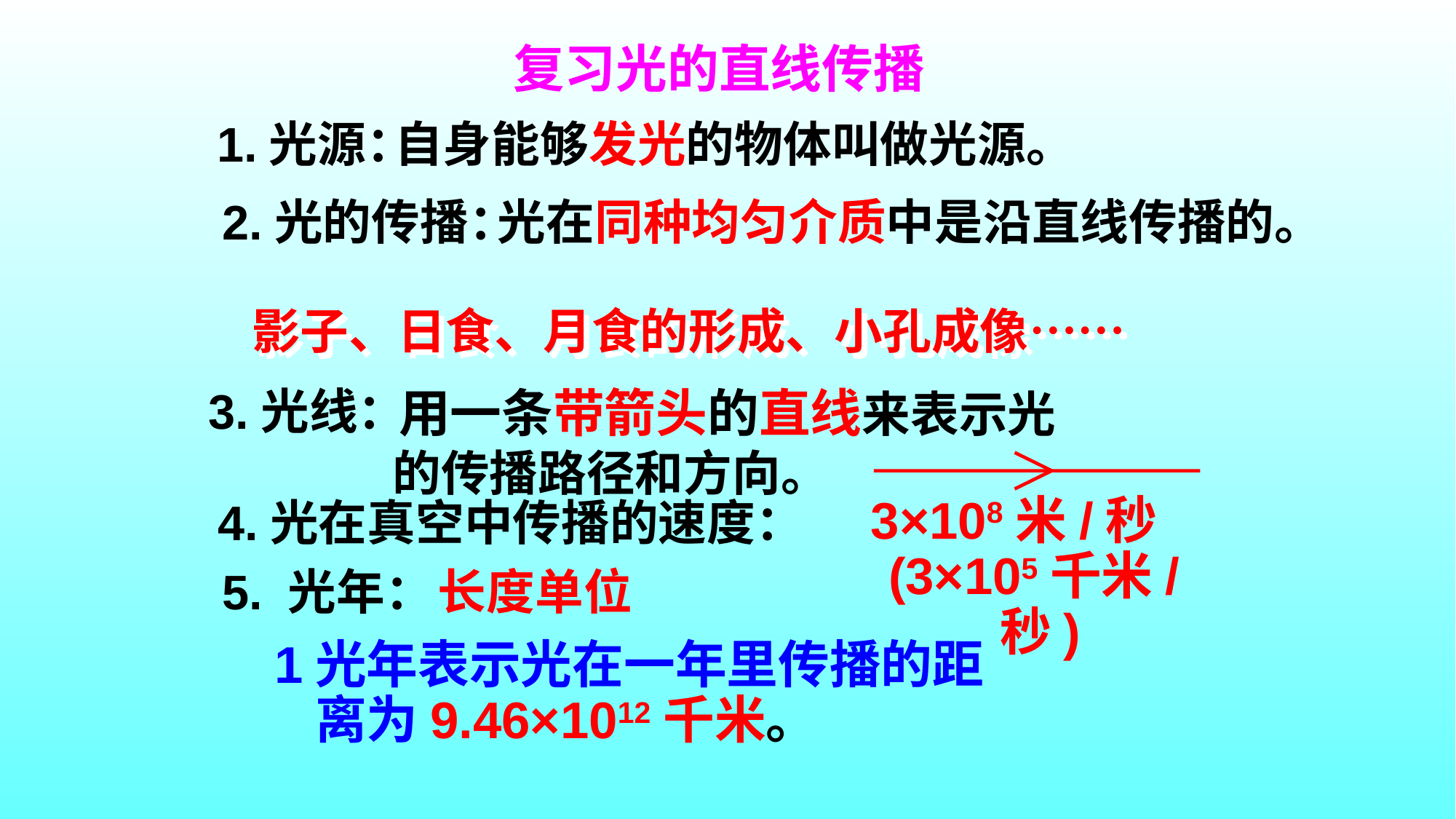

复习光的直线传播
1.光源：
自身能够发光的物体叫做光源。
2.光的传播：
光在同种均匀介质中是沿直线传播的。
影子、日食、月食的形成、小孔成像……
3.光线：
   用一条带箭头的直线来表示光的传播路径和方向。

4.光在真空中传播的速度：
# 3×108米/秒  (3×105千米/秒)
5. 光年：
长度单位
1光年表示光在一年里传播的距离为9.46×1012千米。